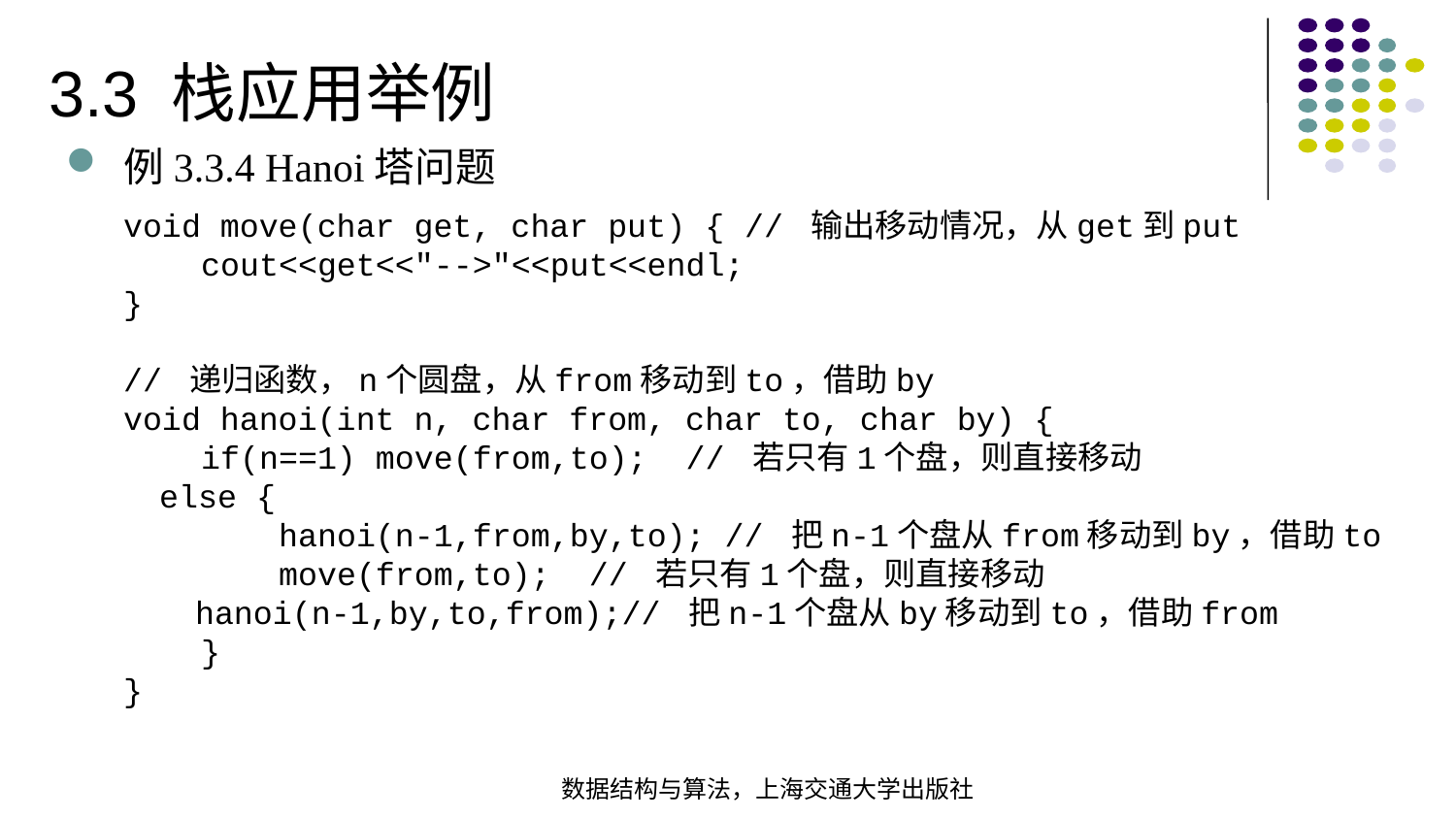

3.3 栈应用举例
例3.3.4 Hanoi塔问题
void move(char get, char put) { // 输出移动情况，从get到put    cout<<get<<"-->"<<put<<endl;}
// 递归函数，n个圆盘，从from移动到to，借助byvoid hanoi(int n, char from, char to, char by) {    if(n==1) move(from,to);  // 若只有1个盘，则直接移动    else {        hanoi(n-1,from,by,to); // 把n-1个盘从from移动到by，借助to        move(from,to);  // 若只有1个盘，则直接移动        hanoi(n-1,by,to,from);// 把n-1个盘从by移动到to，借助from    }}